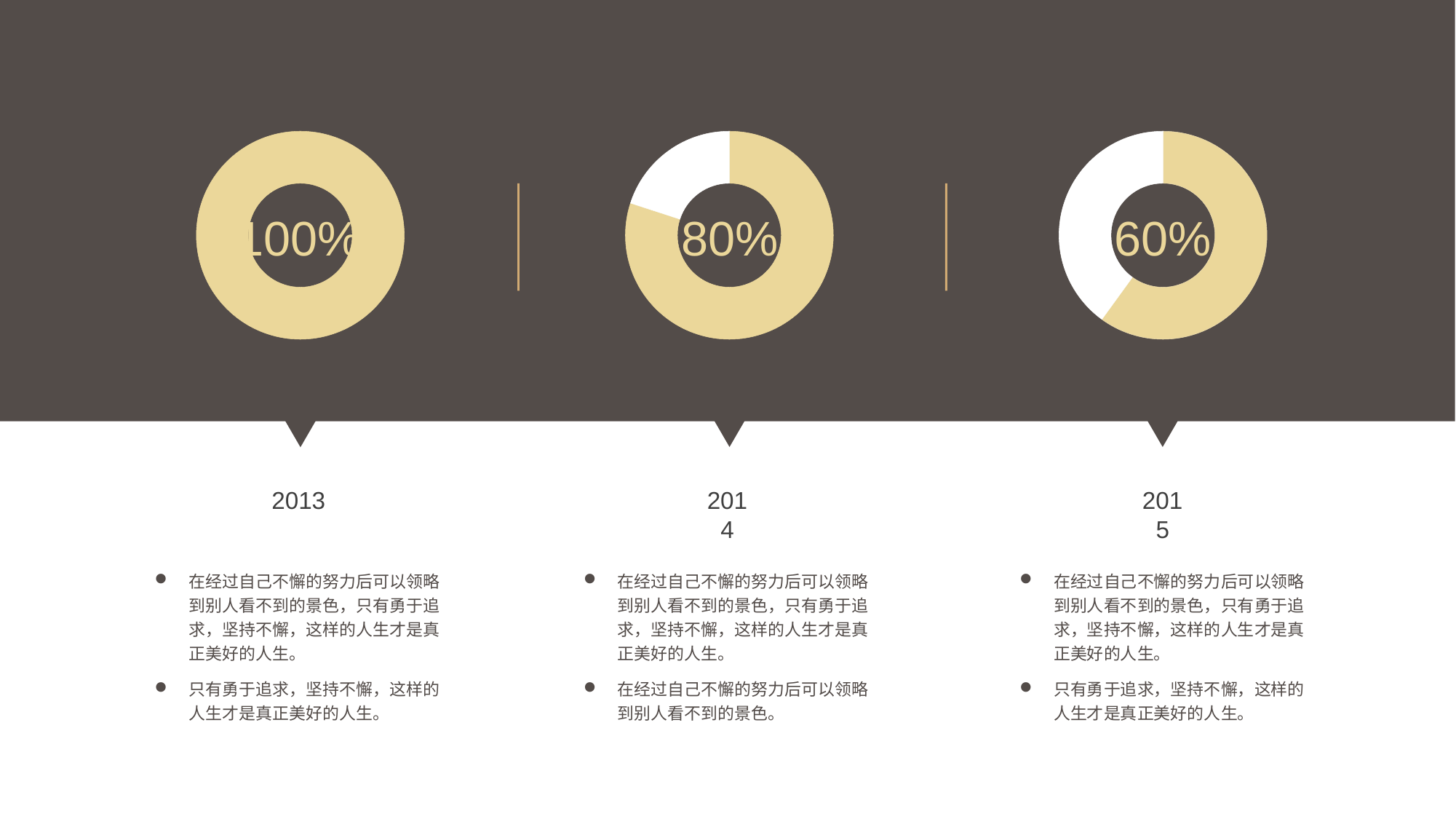

### Chart

| Category | 数据 |
|---|---|
| A | 1.0 |
| B | 0.0 |

### Chart

| Category | 数据 |
|---|---|
| A | 0.8 |
| B | 0.19999999999999996 |

### Chart

| Category | 数据 |
|---|---|
| A | 0.6 |
| B | 0.4 |

60%
100%
80%

2013
2014
2015
在经过自己不懈的努力后可以领略到别人看不到的景色，只有勇于追求，坚持不懈，这样的人生才是真正美好的人生。
在经过自己不懈的努力后可以领略到别人看不到的景色，只有勇于追求，坚持不懈，这样的人生才是真正美好的人生。
在经过自己不懈的努力后可以领略到别人看不到的景色，只有勇于追求，坚持不懈，这样的人生才是真正美好的人生。
只有勇于追求，坚持不懈，这样的人生才是真正美好的人生。
在经过自己不懈的努力后可以领略到别人看不到的景色。
只有勇于追求，坚持不懈，这样的人生才是真正美好的人生。